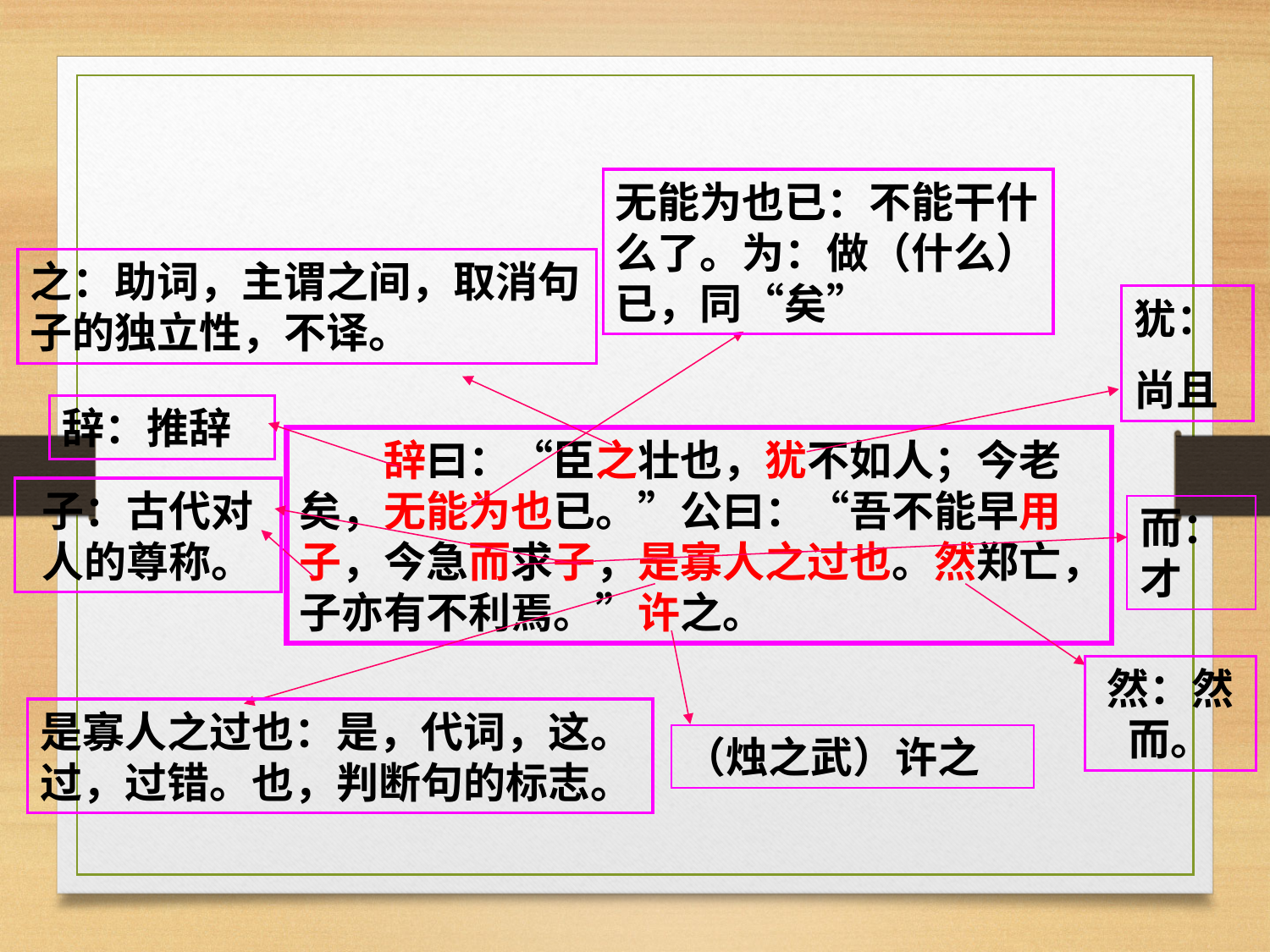

无能为也已：不能干什么了。为：做（什么）已，同“矣”
之：助词，主谓之间，取消句子的独立性，不译。
犹：
尚且

辞：推辞

　　辞曰：“臣之壮也，犹不如人；今老矣，无能为也已。”公曰：“吾不能早用子，今急而求子，是寡人之过也。然郑亡，子亦有不利焉。”许之。
子：古代对人的尊称。
而：才

然：然而。
是寡人之过也：是，代词，这。过，过错。也，判断句的标志。
（烛之武）许之